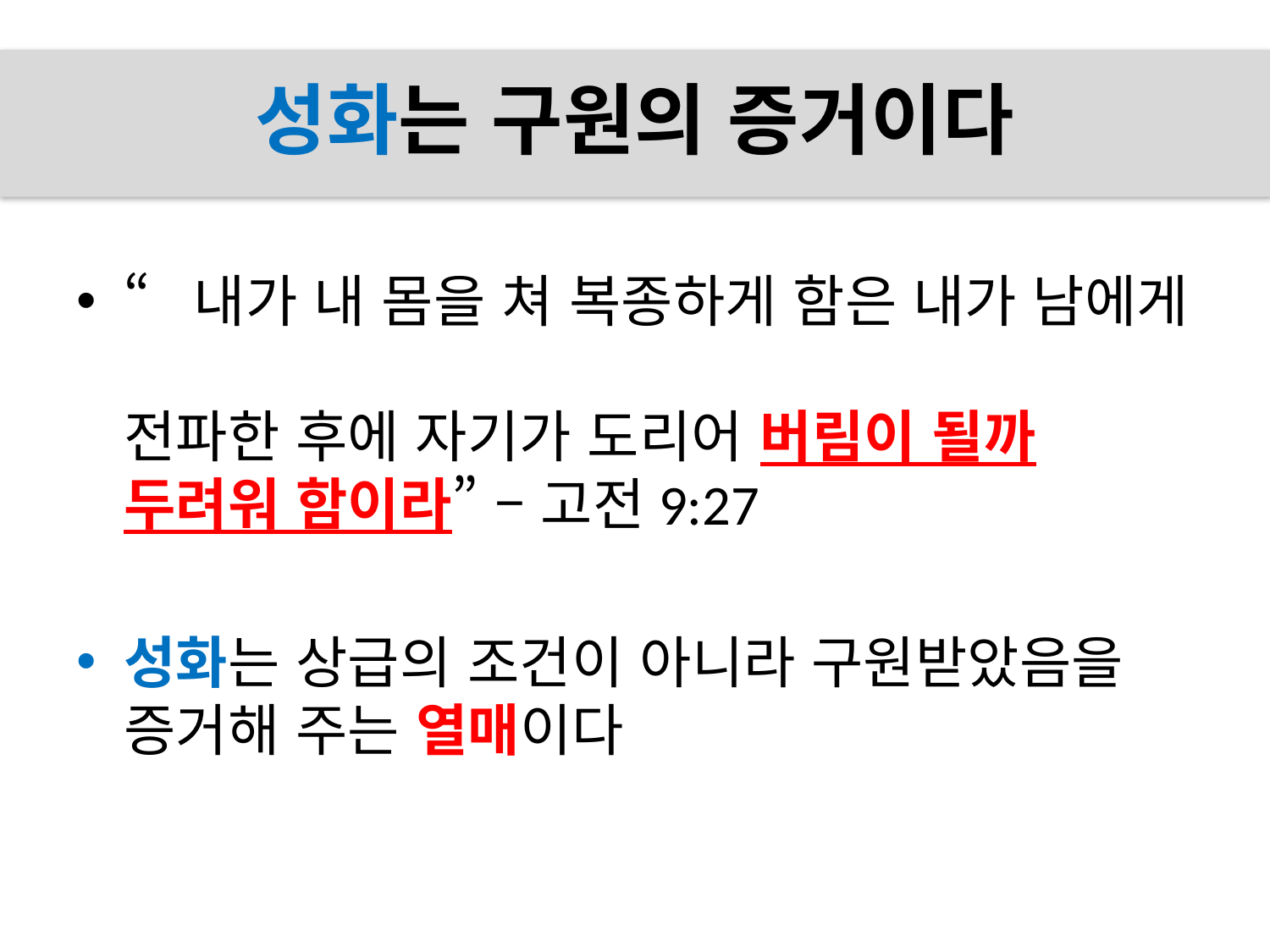

# 성화는 구원의 증거이다

“내가 내 몸을 쳐 복종하게 함은 내가 남에게
전파한 후에 자기가 도리어 버림이 될까 두려워 함이라” – 고전9:27

성화는 상급의 조건이 아니라 구원받았음을
증거해 주는 열매이다